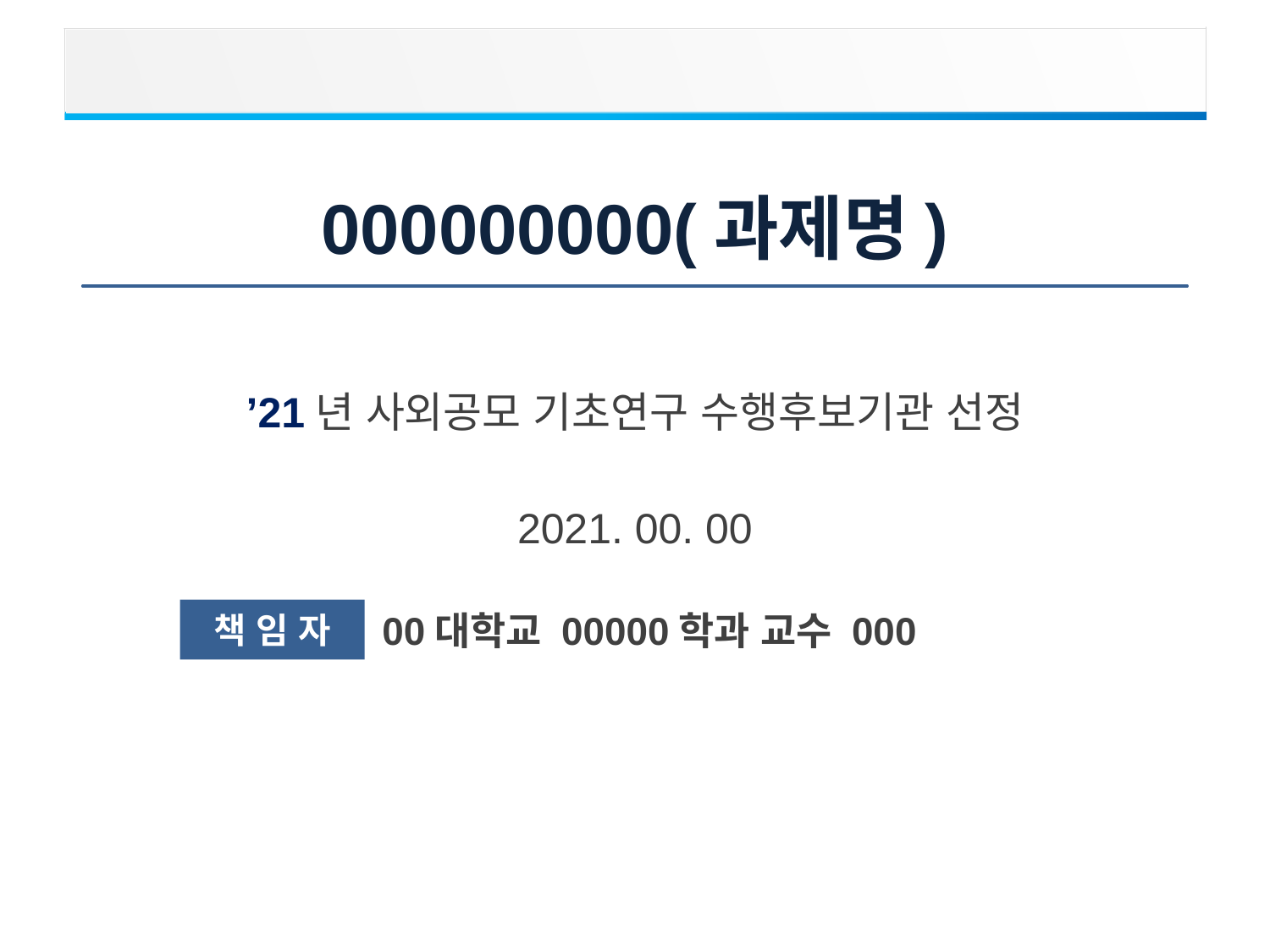

000000000(과제명)

’21년 사외공모 기초연구 수행후보기관 선정
2021. 00. 00
책 임 자
00대학교 00000학과 교수 000